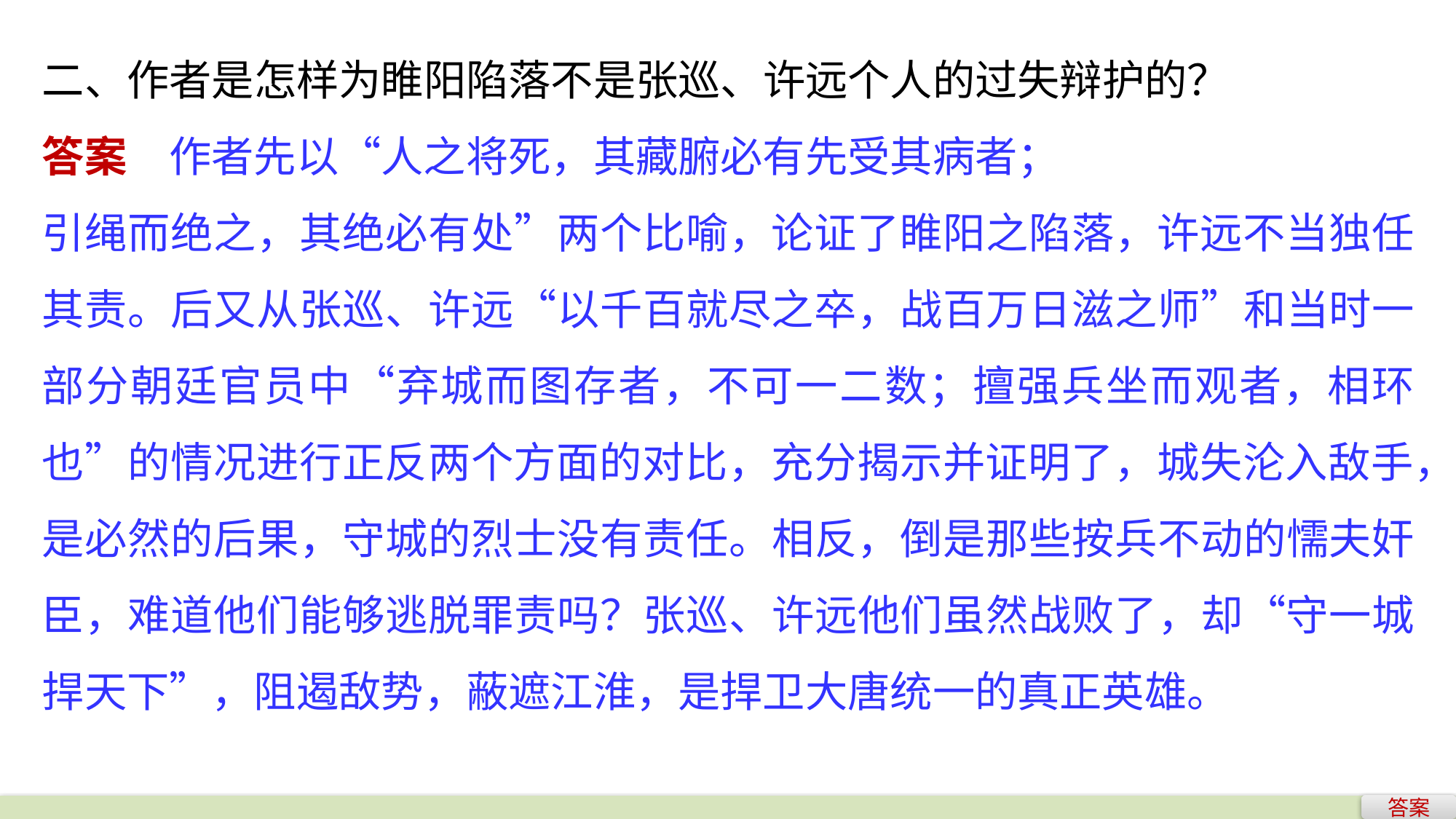

二、作者是怎样为睢阳陷落不是张巡、许远个人的过失辩护的？
答案　作者先以“人之将死，其藏腑必有先受其病者；
引绳而绝之，其绝必有处”两个比喻，论证了睢阳之陷落，许远不当独任其责。后又从张巡、许远“以千百就尽之卒，战百万日滋之师”和当时一部分朝廷官员中“弃城而图存者，不可一二数；擅强兵坐而观者，相环也”的情况进行正反两个方面的对比，充分揭示并证明了，城失沦入敌手，是必然的后果，守城的烈士没有责任。相反，倒是那些按兵不动的懦夫奸臣，难道他们能够逃脱罪责吗？张巡、许远他们虽然战败了，却“守一城捍天下”，阻遏敌势，蔽遮江淮，是捍卫大唐统一的真正英雄。
答案